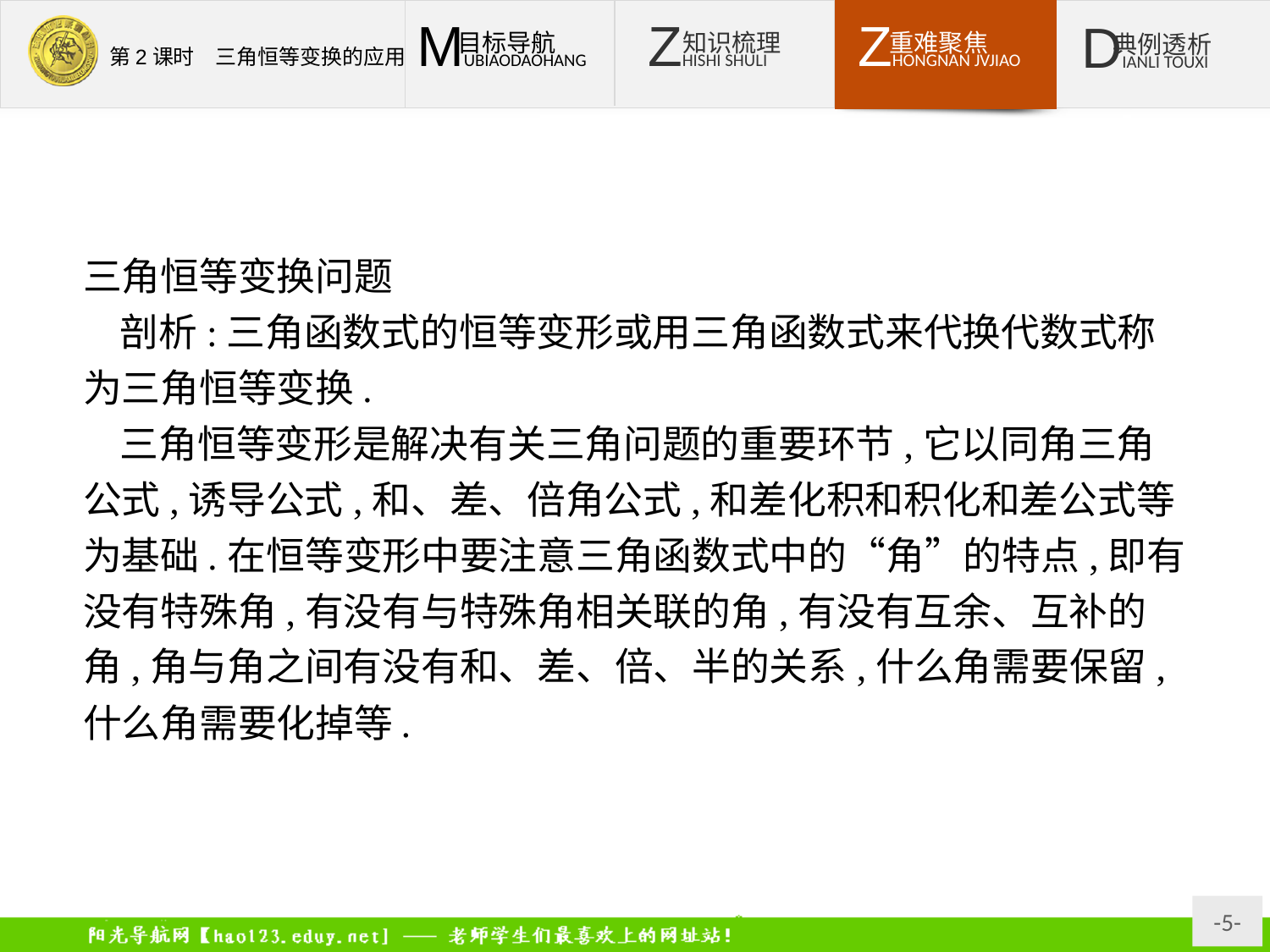

三角恒等变换问题
剖析:三角函数式的恒等变形或用三角函数式来代换代数式称为三角恒等变换.
三角恒等变形是解决有关三角问题的重要环节,它以同角三角公式,诱导公式,和、差、倍角公式,和差化积和积化和差公式等为基础.在恒等变形中要注意三角函数式中的“角”的特点,即有没有特殊角,有没有与特殊角相关联的角,有没有互余、互补的角,角与角之间有没有和、差、倍、半的关系,什么角需要保留,什么角需要化掉等.